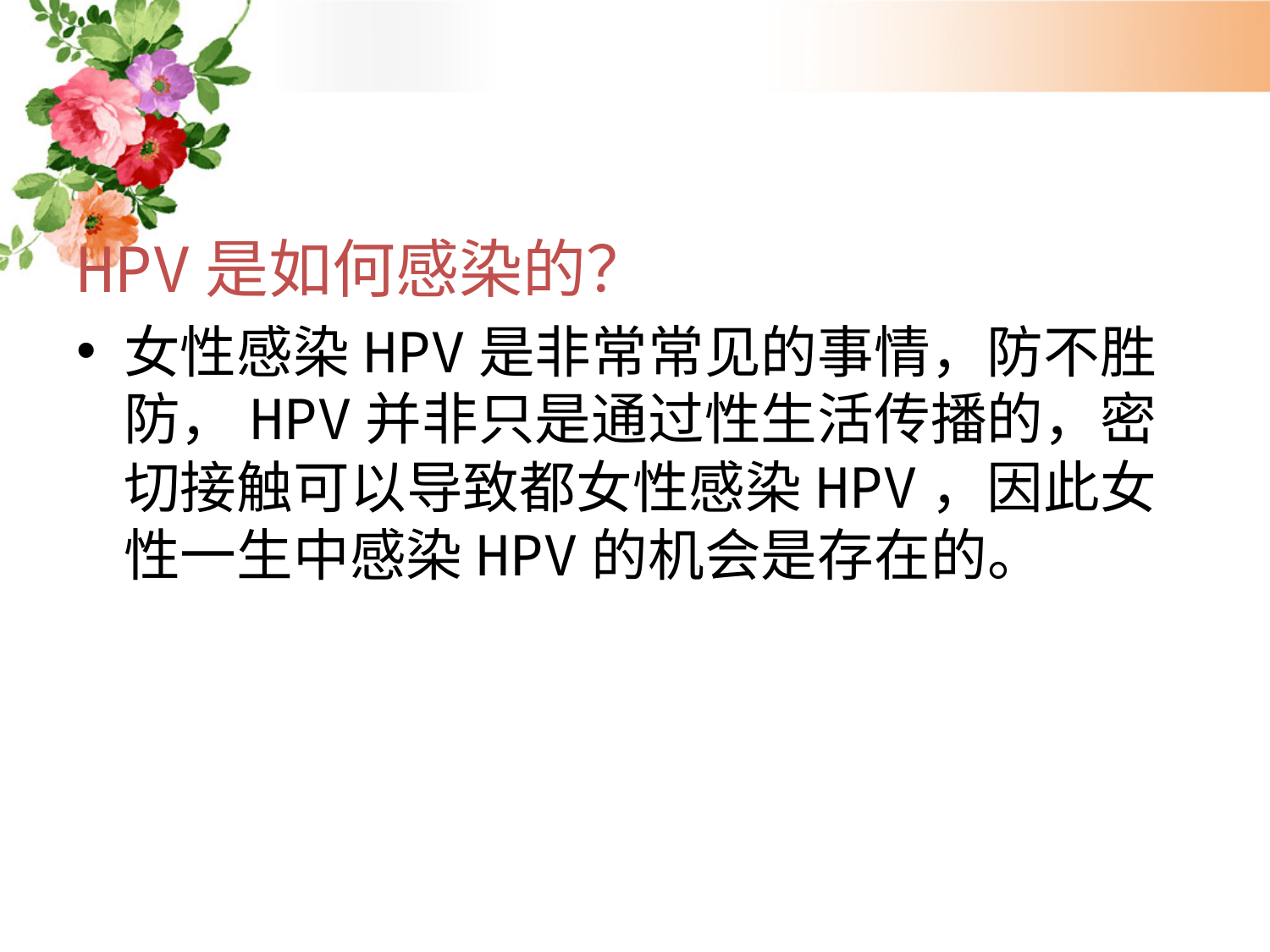

HPV是如何感染的？
女性感染HPV是非常常见的事情，防不胜防，HPV并非只是通过性生活传播的，密切接触可以导致都女性感染HPV，因此女性一生中感染HPV的机会是存在的。